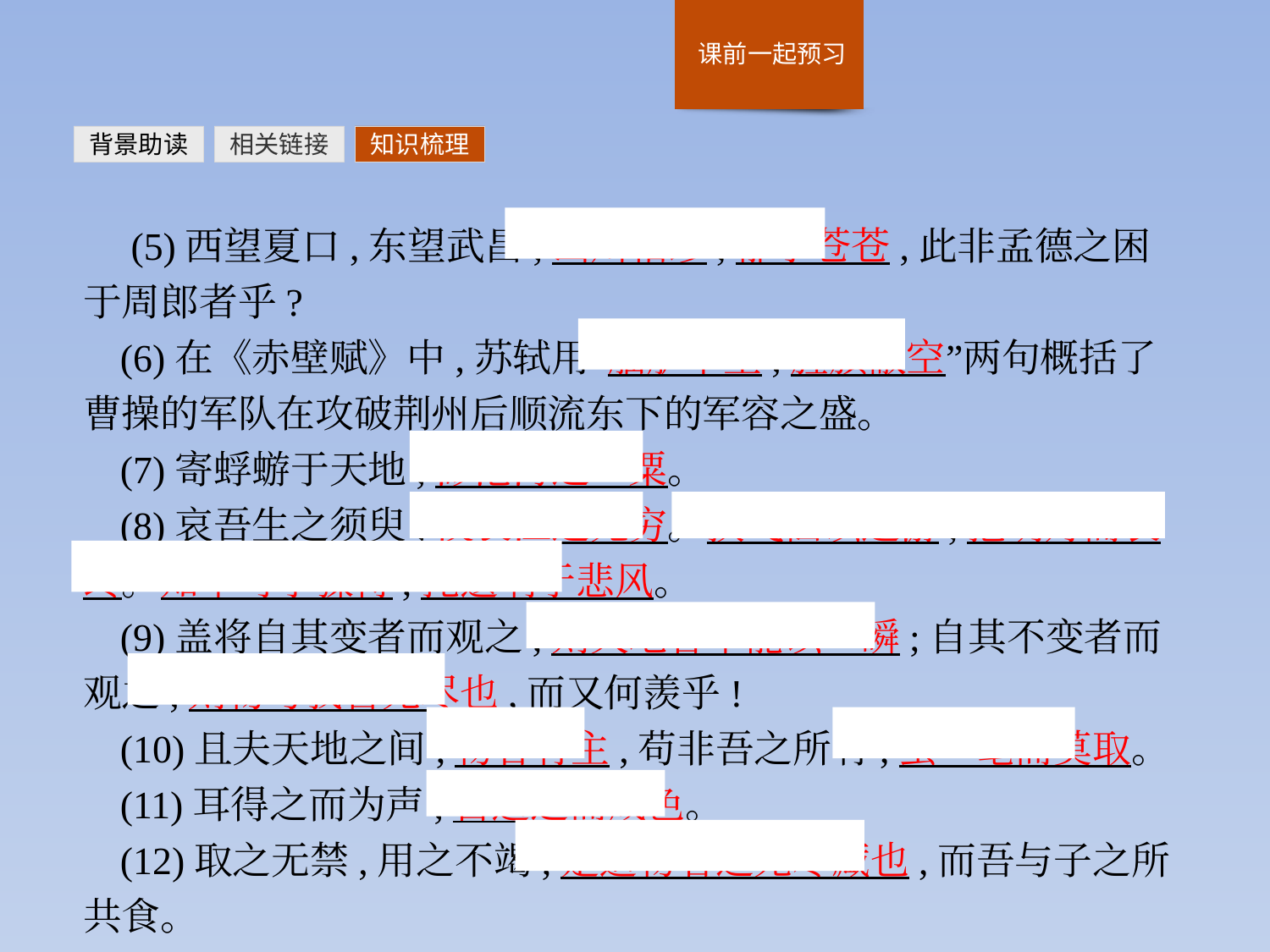

背景助读
相关链接
知识梳理
 (5)西望夏口,东望武昌,山川相缪,郁乎苍苍,此非孟德之困于周郎者乎?
(6)在《赤壁赋》中,苏轼用“舳舻千里,旌旗蔽空”两句概括了曹操的军队在攻破荆州后顺流东下的军容之盛。
(7)寄蜉蝣于天地,渺沧海之一粟。
(8)哀吾生之须臾,羡长江之无穷。挟飞仙以遨游,抱明月而长终。知不可乎骤得,托遗响于悲风。
(9)盖将自其变者而观之,则天地曾不能以一瞬;自其不变者而观之,则物与我皆无尽也,而又何羡乎!
(10)且夫天地之间,物各有主,苟非吾之所有,虽一毫而莫取。
(11)耳得之而为声,目遇之而成色。
(12)取之无禁,用之不竭,是造物者之无尽藏也,而吾与子之所共食。